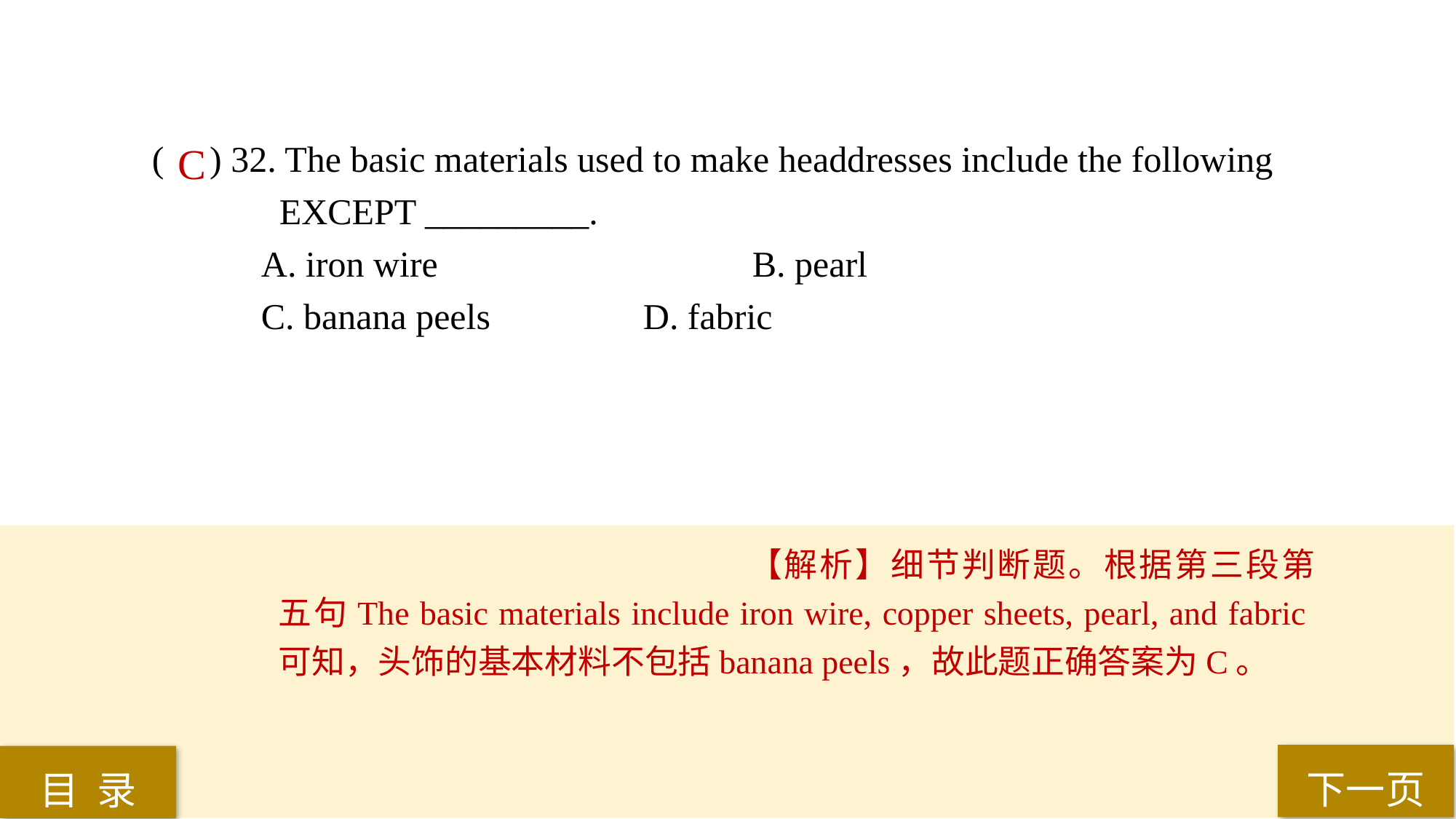

(     ) 32. The basic materials used to make headdresses include the following
  EXCEPT _________.
A. iron wire 			B. pearl
C. banana peels 		D. fabric
C
【解析】细节判断题。根据第三段第五句The basic materials include iron wire, copper sheets, pearl, and fabric可知，头饰的基本材料不包括banana peels，故此题正确答案为C。